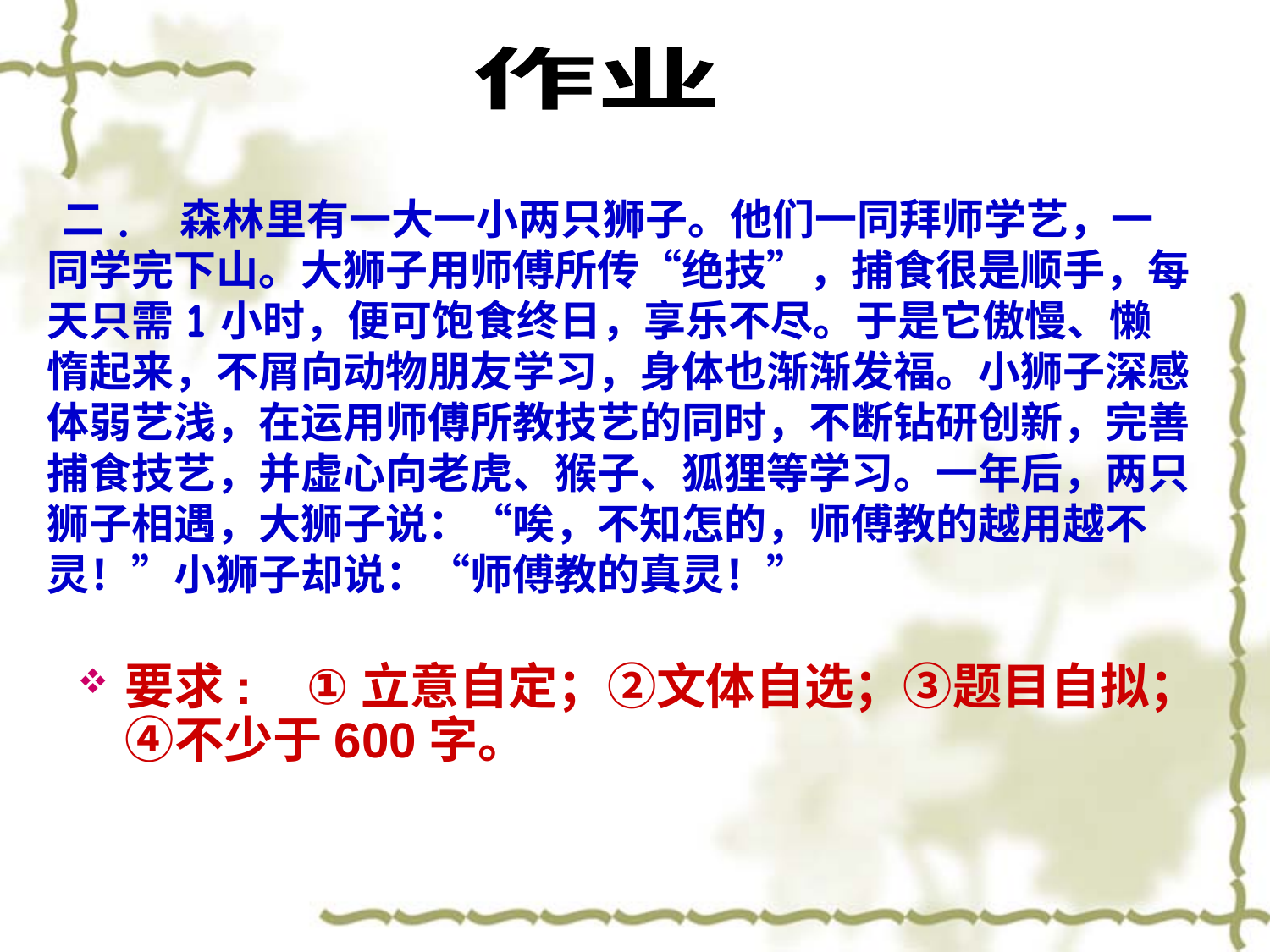

作业
 二.  森林里有一大一小两只狮子。他们一同拜师学艺，一同学完下山。大狮子用师傅所传“绝技”，捕食很是顺手，每天只需1小时，便可饱食终日，享乐不尽。于是它傲慢、懒惰起来，不屑向动物朋友学习，身体也渐渐发福。小狮子深感体弱艺浅，在运用师傅所教技艺的同时，不断钻研创新，完善捕食技艺，并虚心向老虎、猴子、狐狸等学习。一年后，两只狮子相遇，大狮子说：“唉，不知怎的，师傅教的越用越不灵！”小狮子却说：“师傅教的真灵！”
#
要求:    ①立意自定；②文体自选；③题目自拟；④不少于600字。

164